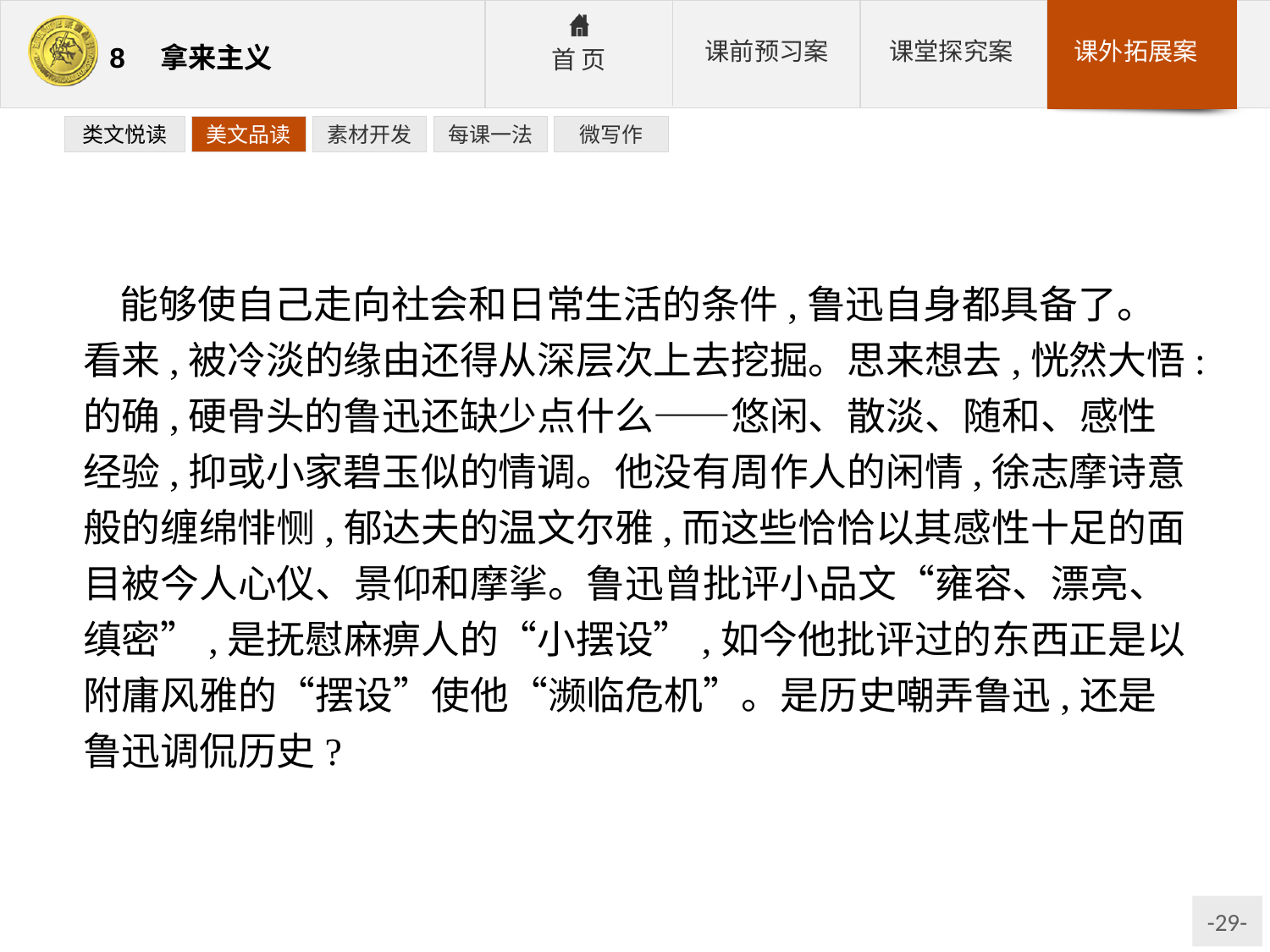

类文悦读
美文品读
素材开发
每课一法
微写作
能够使自己走向社会和日常生活的条件,鲁迅自身都具备了。看来,被冷淡的缘由还得从深层次上去挖掘。思来想去,恍然大悟:的确,硬骨头的鲁迅还缺少点什么——悠闲、散淡、随和、感性经验,抑或小家碧玉似的情调。他没有周作人的闲情,徐志摩诗意般的缠绵悱恻,郁达夫的温文尔雅,而这些恰恰以其感性十足的面目被今人心仪、景仰和摩挲。鲁迅曾批评小品文“雍容、漂亮、缜密”,是抚慰麻痹人的“小摆设”,如今他批评过的东西正是以附庸风雅的“摆设”使他“濒临危机”。是历史嘲弄鲁迅,还是鲁迅调侃历史?